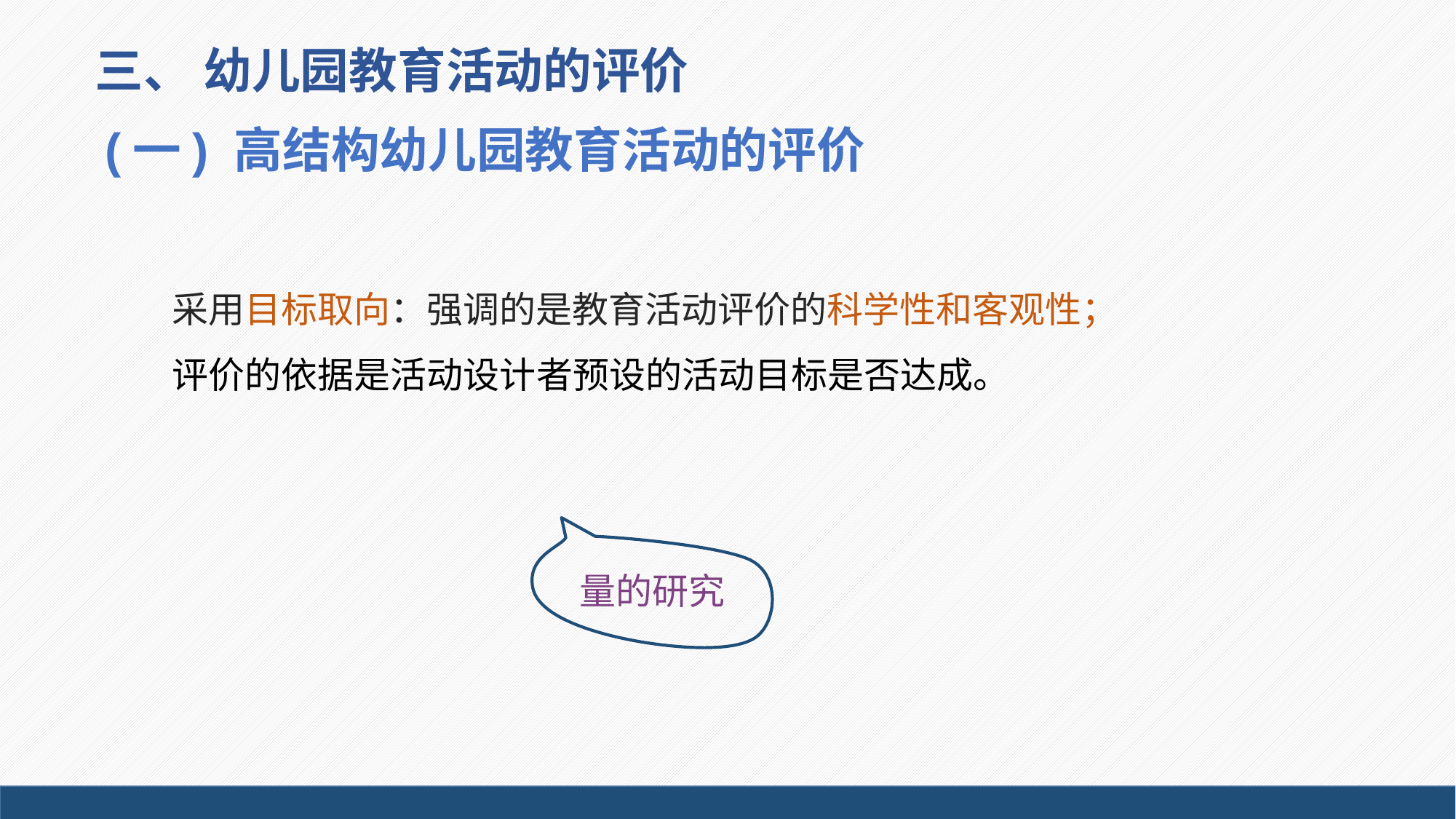

# 三、 幼儿园教育活动的评价
 (一) 高结构幼儿园教育活动的评价

采用目标取向：强调的是教育活动评价的科学性和客观性；
评价的依据是活动设计者预设的活动目标是否达成。

量的研究